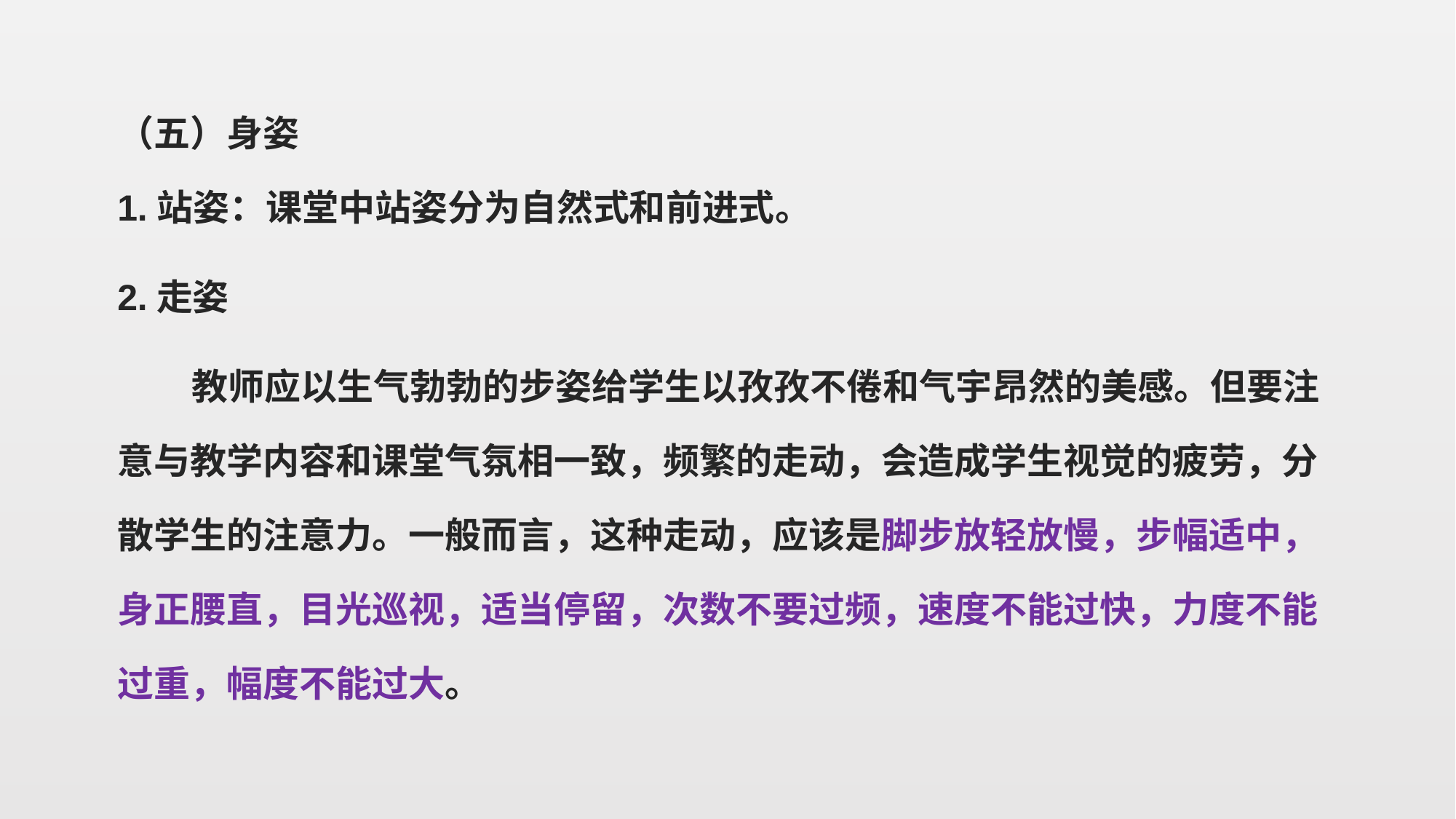

（五）身姿
1.站姿：课堂中站姿分为自然式和前进式。
2.走姿
        教师应以生气勃勃的步姿给学生以孜孜不倦和气宇昂然的美感。但要注意与教学内容和课堂气氛相一致，频繁的走动，会造成学生视觉的疲劳，分散学生的注意力。一般而言，这种走动，应该是脚步放轻放慢，步幅适中，身正腰直，目光巡视，适当停留，次数不要过频，速度不能过快，力度不能过重，幅度不能过大。